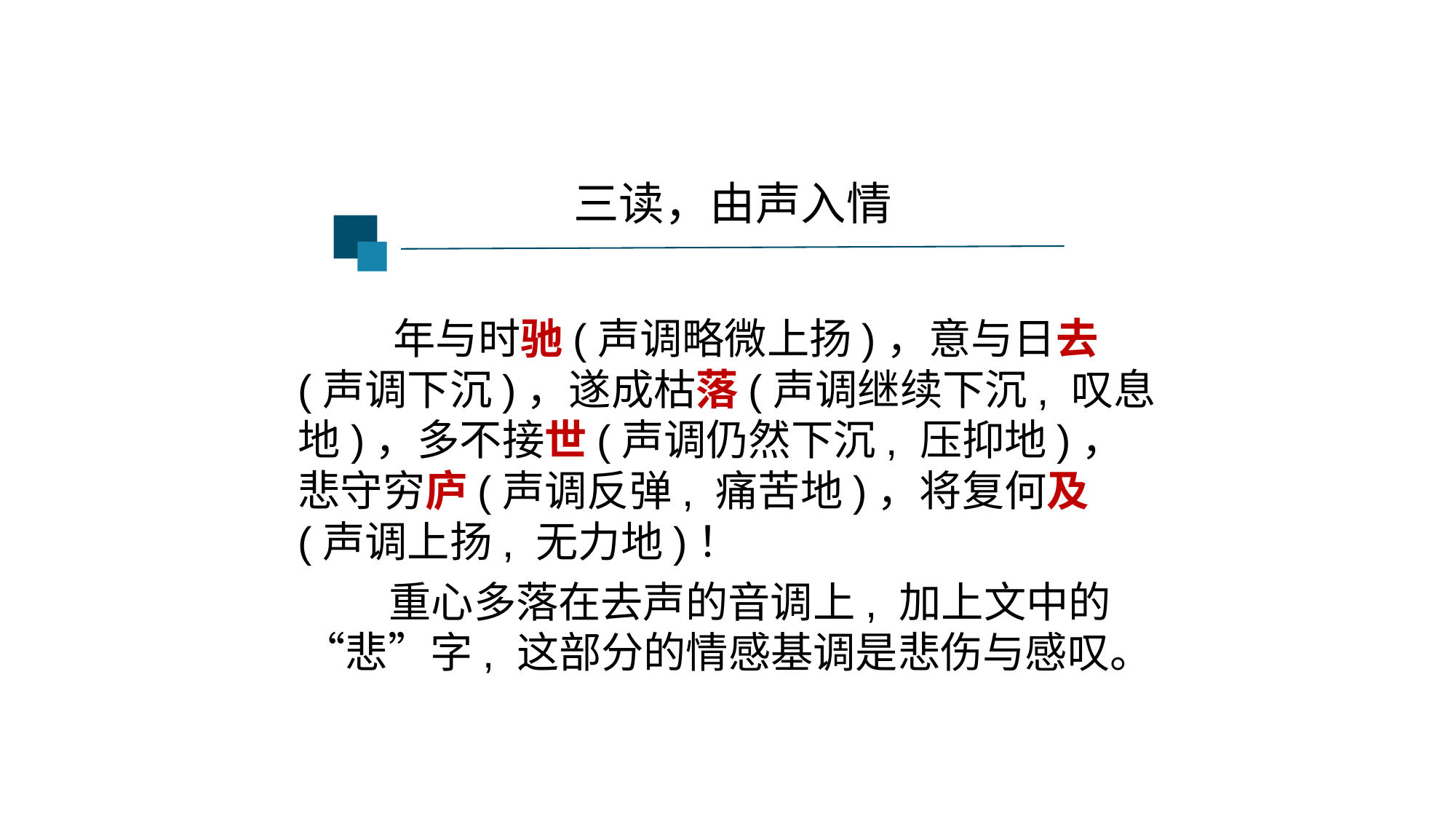

三读，由声入情

         年与时驰(声调略微上扬)，意与日去(声调下沉)，遂成枯落(声调继续下沉, 叹息地)，多不接世(声调仍然下沉, 压抑地)，悲守穷庐(声调反弹, 痛苦地)，将复何及(声调上扬, 无力地)！
        重心多落在去声的音调上, 加上文中的“悲”字, 这部分的情感基调是悲伤与感叹。